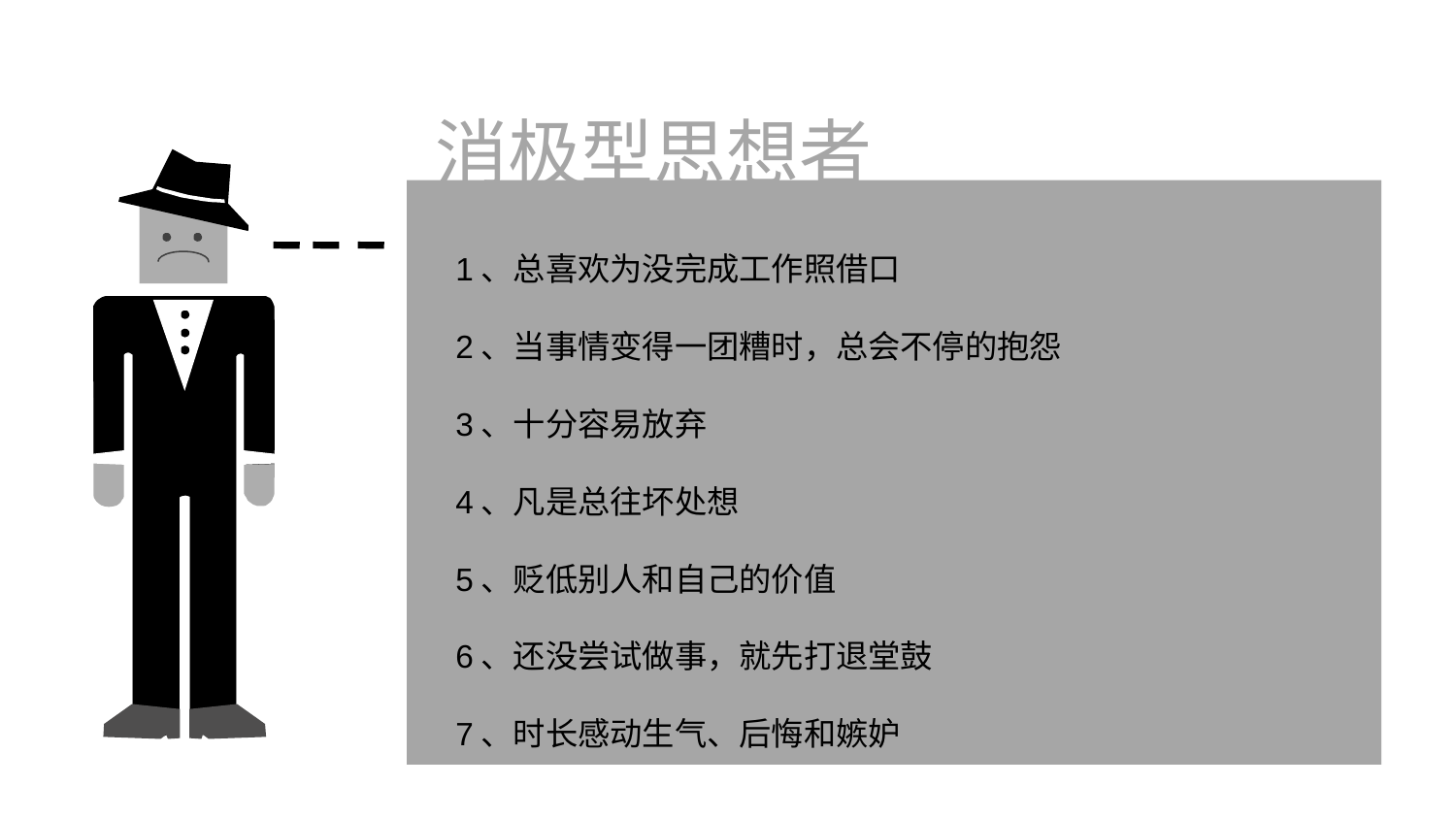

消极型思想者

1、总喜欢为没完成工作照借口
2、当事情变得一团糟时，总会不停的抱怨
3、十分容易放弃
4、凡是总往坏处想
5、贬低别人和自己的价值
6、还没尝试做事，就先打退堂鼓
7、时长感动生气、后悔和嫉妒